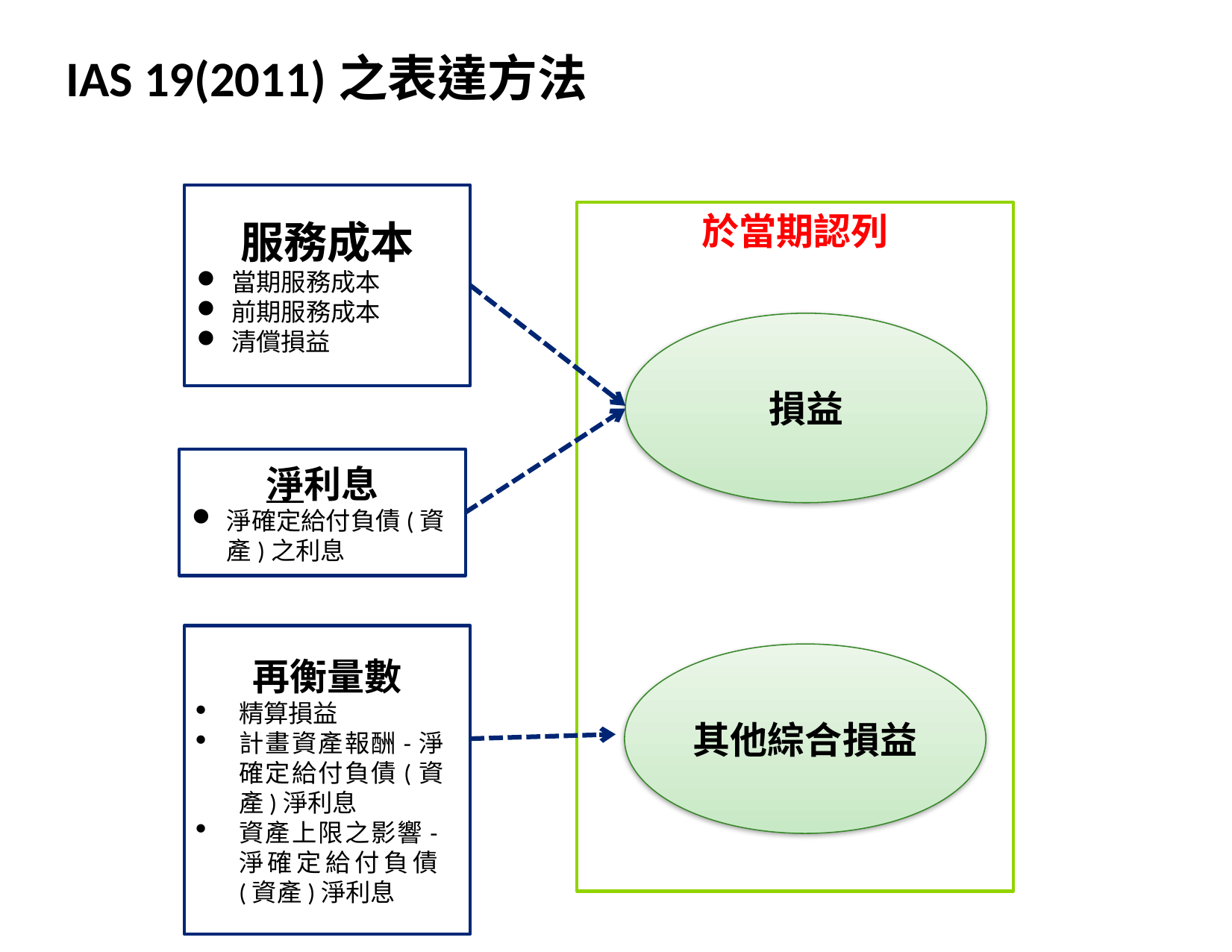

# IAS 19(2011)之表達方法
服務成本
當期服務成本
前期服務成本
清償損益
於當期認列
損益
其他綜合損益

淨利息
淨確定給付負債(資產)之利息

再衡量數
精算損益
計畫資產報酬-淨確定給付負債(資產)淨利息
資產上限之影響-淨確定給付負債(資產)淨利息